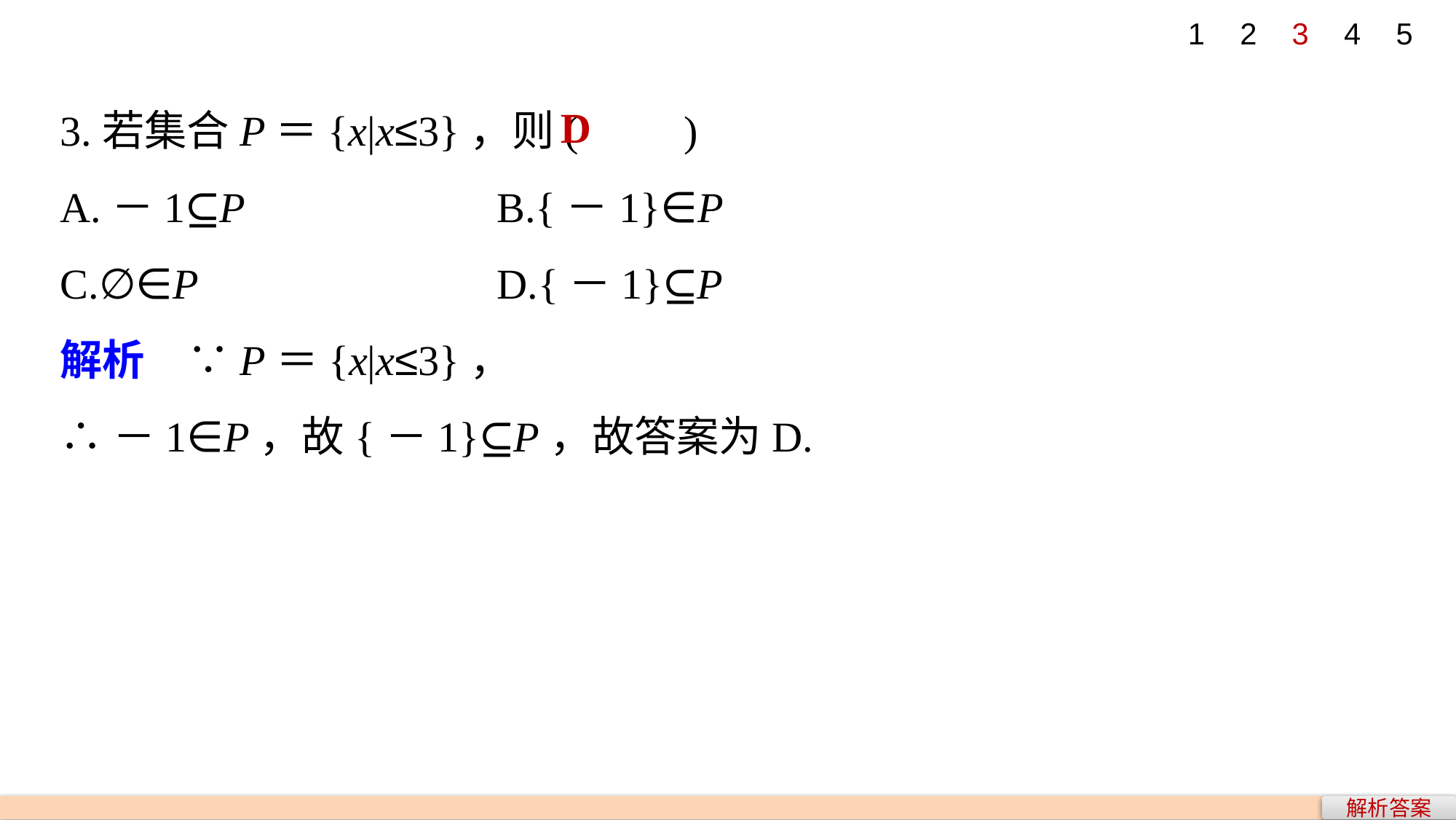

1
2
3
4
5
3.若集合P＝{x|x≤3}，则(　　)
A.－1⊆P  			B.{－1}∈P
C.∅∈P  			D.{－1}⊆P
解析　∵P＝{x|x≤3}，
∴－1∈P，故{－1}⊆P，故答案为D.
D
解析答案